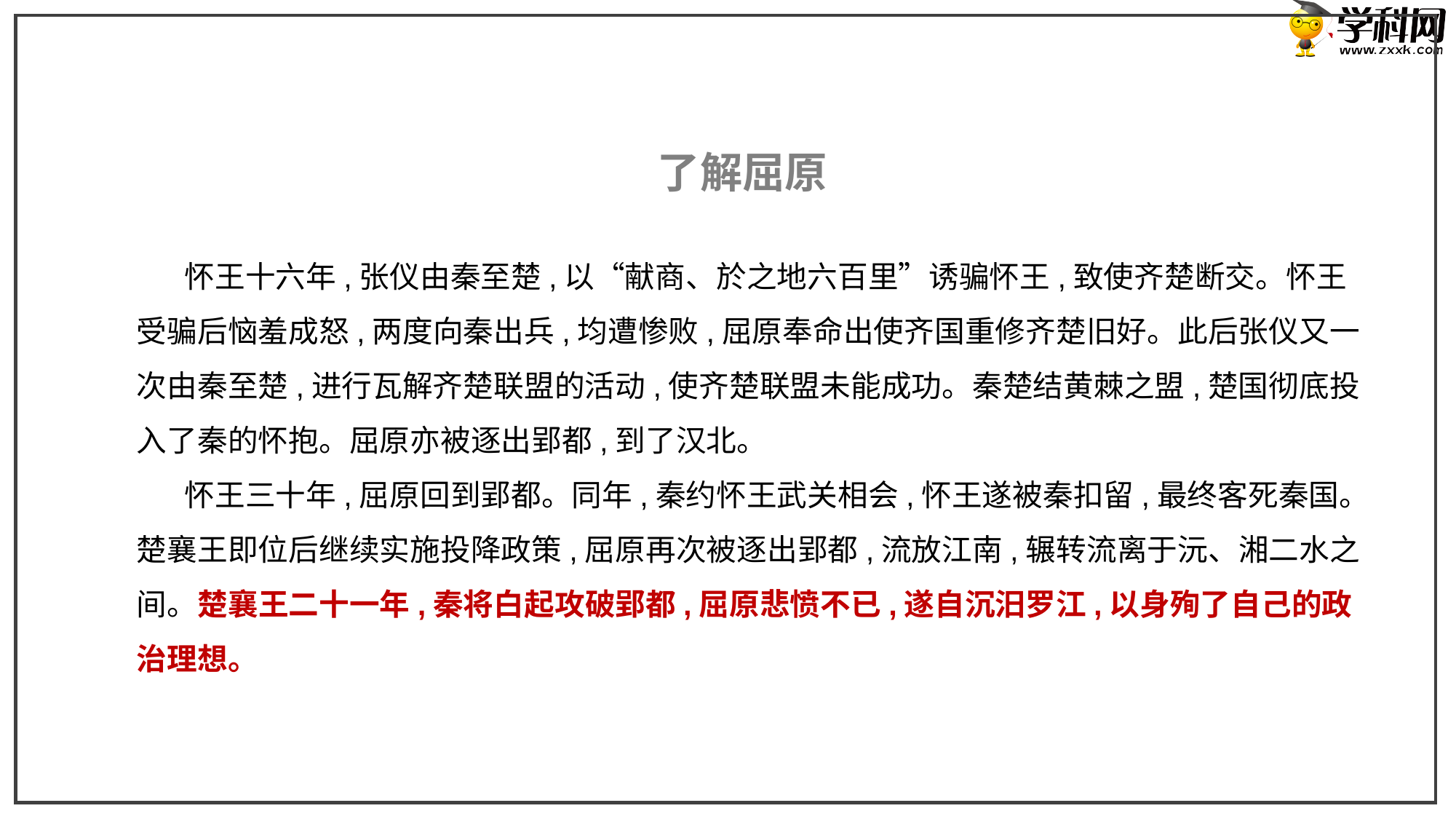

了解屈原
      怀王十六年,张仪由秦至楚,以“献商、於之地六百里”诱骗怀王,致使齐楚断交。怀王受骗后恼羞成怒,两度向秦出兵,均遭惨败,屈原奉命出使齐国重修齐楚旧好。此后张仪又一次由秦至楚,进行瓦解齐楚联盟的活动,使齐楚联盟未能成功。秦楚结黄棘之盟,楚国彻底投入了秦的怀抱。屈原亦被逐出郢都,到了汉北。
      怀王三十年,屈原回到郢都。同年,秦约怀王武关相会,怀王遂被秦扣留,最终客死秦国。楚襄王即位后继续实施投降政策,屈原再次被逐出郢都,流放江南,辗转流离于沅、湘二水之间。楚襄王二十一年,秦将白起攻破郢都,屈原悲愤不已,遂自沉汨罗江,以身殉了自己的政治理想。